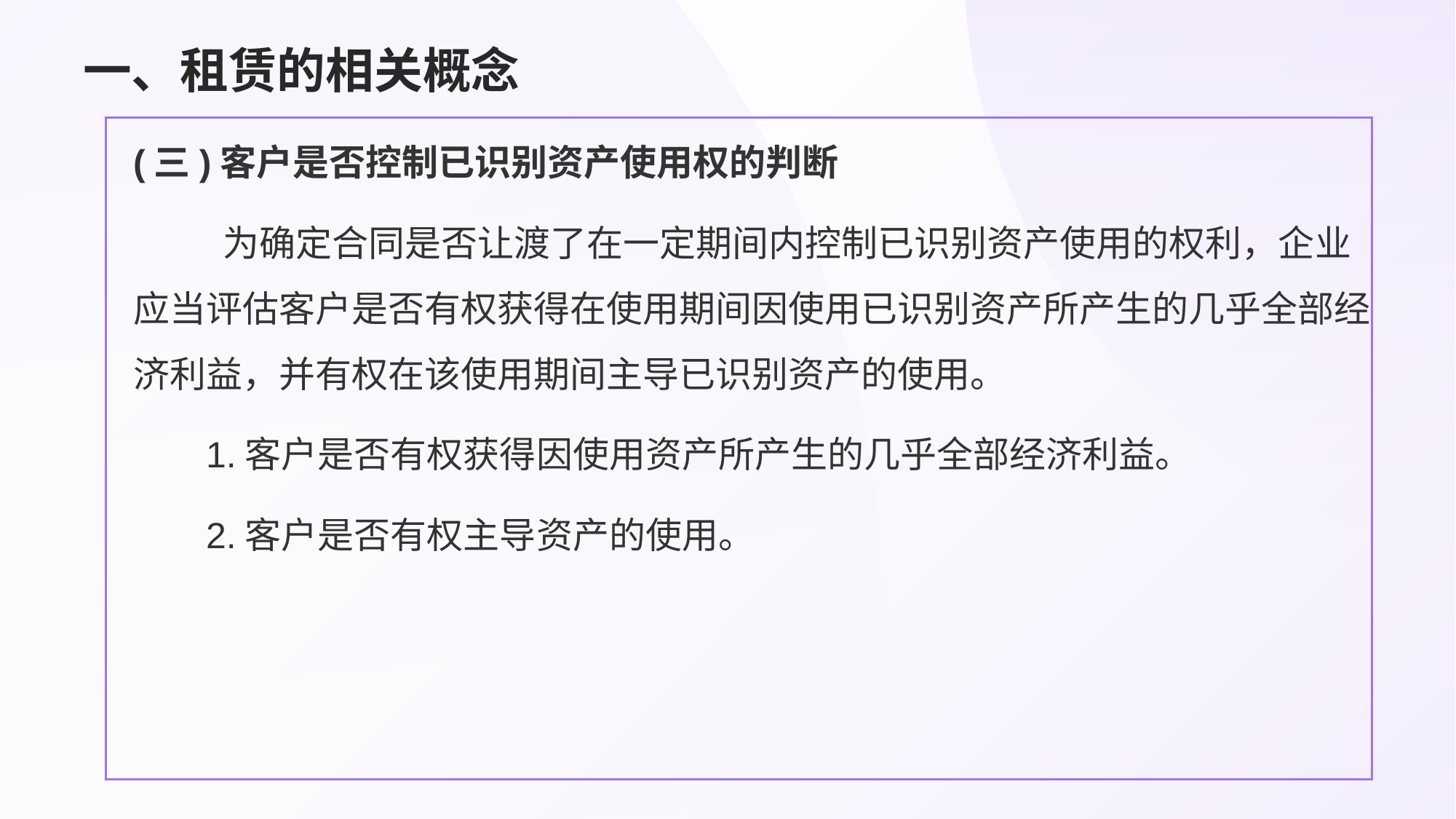

# 一、租赁的相关概念
(三)客户是否控制已识别资产使用权的判断
 为确定合同是否让渡了在一定期间内控制已识别资产使用的权利，企业应当评估客户是否有权获得在使用期间因使用已识别资产所产生的几乎全部经济利益，并有权在该使用期间主导已识别资产的使用。
1.客户是否有权获得因使用资产所产生的几乎全部经济利益。
2.客户是否有权主导资产的使用。